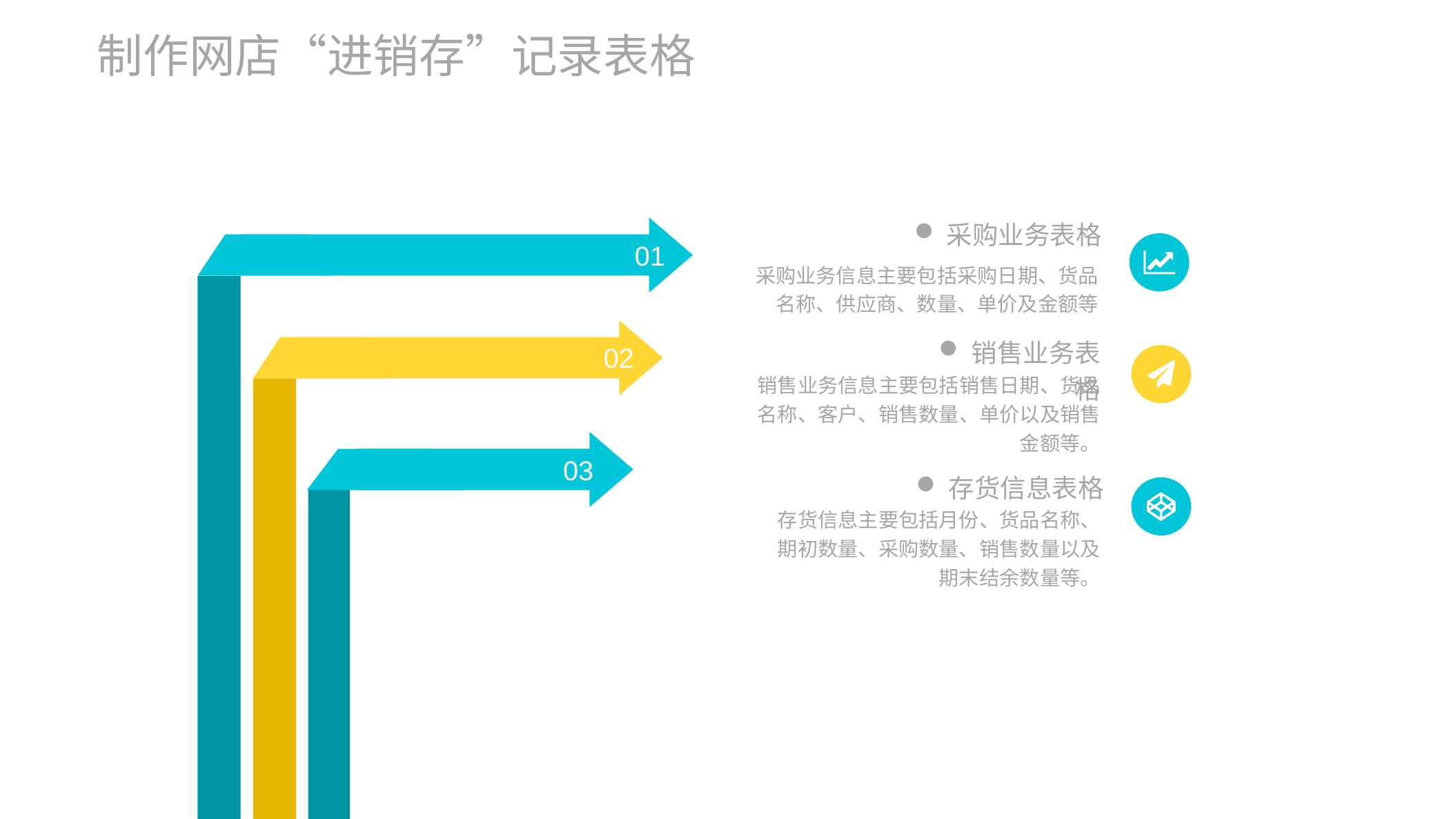

制作网店“进销存”记录表格
采购业务表格
采购业务信息主要包括采购日期、货品名称、供应商、数量、单价及金额等

01

销售业务表格
销售业务信息主要包括销售日期、货品名称、客户、销售数量、单价以及销售金额等。
02

03
存货信息表格
存货信息主要包括月份、货品名称、期初数量、采购数量、销售数量以及期末结余数量等。

04